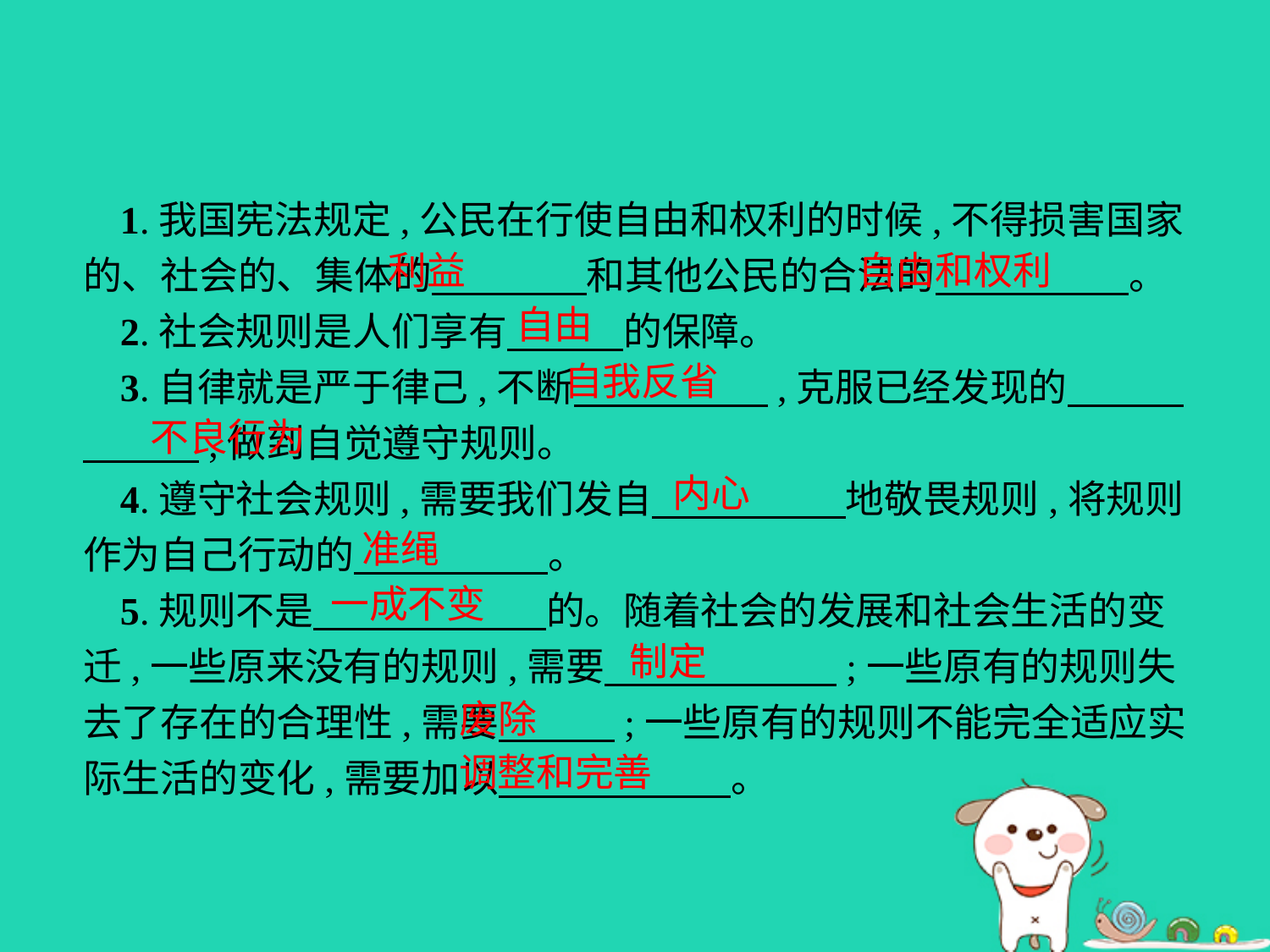

1.我国宪法规定,公民在行使自由和权利的时候,不得损害国家的、社会的、集体的　　　　和其他公民的合法的　　　　　。
2.社会规则是人们享有　　　的保障。
3.自律就是严于律己,不断　　　　　,克服已经发现的　　　　　　,做到自觉遵守规则。
4.遵守社会规则,需要我们发自　　　　　地敬畏规则,将规则作为自己行动的　　　　　。
5.规则不是　　　　　　的。随着社会的发展和社会生活的变迁,一些原来没有的规则,需要　　　　　　;一些原有的规则失去了存在的合理性,需要　　　;一些原有的规则不能完全适应实际生活的变化,需要加以　　　　　　。
利益
自由和权利
自由
自我反省
不良行为
内心
准绳
一成不变
制定
废除
调整和完善